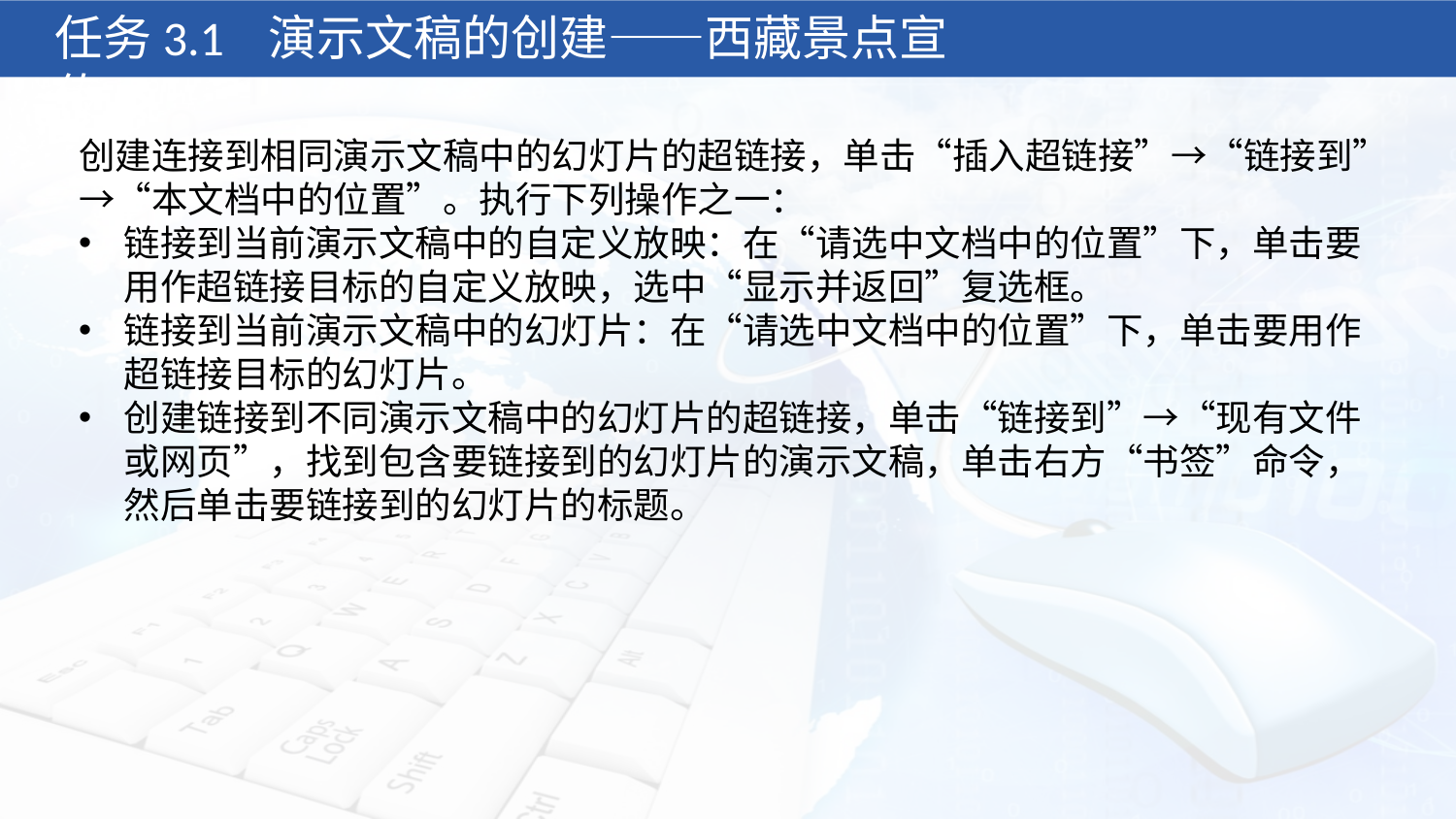

任务3.1   演示文稿的创建——西藏景点宣传
创建连接到相同演示文稿中的幻灯片的超链接，单击“插入超链接”→“链接到”→“本文档中的位置”。执行下列操作之一：
链接到当前演示文稿中的自定义放映：在“请选中文档中的位置”下，单击要用作超链接目标的自定义放映，选中“显示并返回”复选框。
链接到当前演示文稿中的幻灯片：在“请选中文档中的位置”下，单击要用作超链接目标的幻灯片。
创建链接到不同演示文稿中的幻灯片的超链接，单击“链接到”→“现有文件或网页”，找到包含要链接到的幻灯片的演示文稿，单击右方“书签”命令，然后单击要链接到的幻灯片的标题。